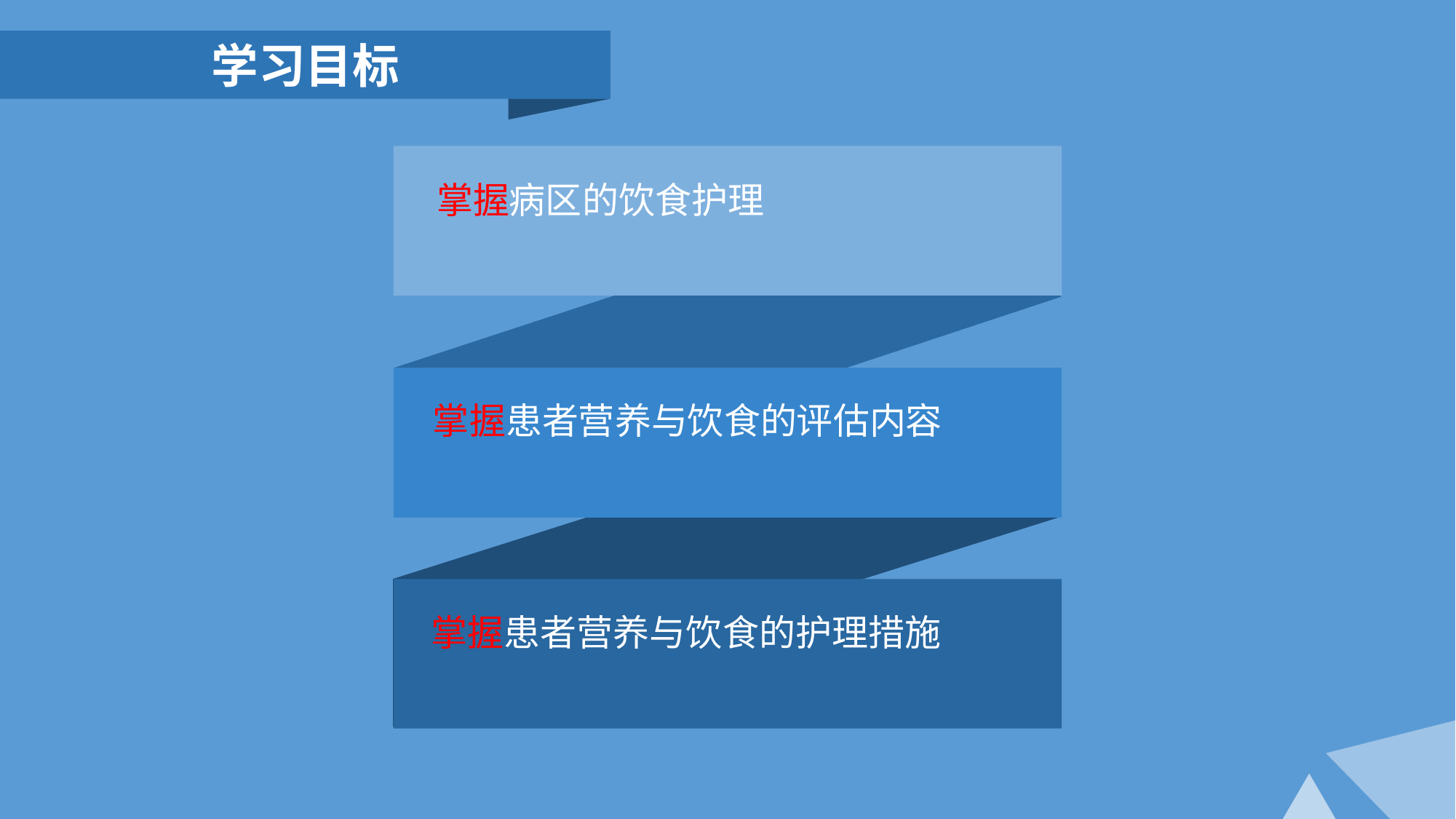

学习目标

掌握病区的饮食护理

掌握患者营养与饮食的评估内容

掌握患者营养与饮食的护理措施